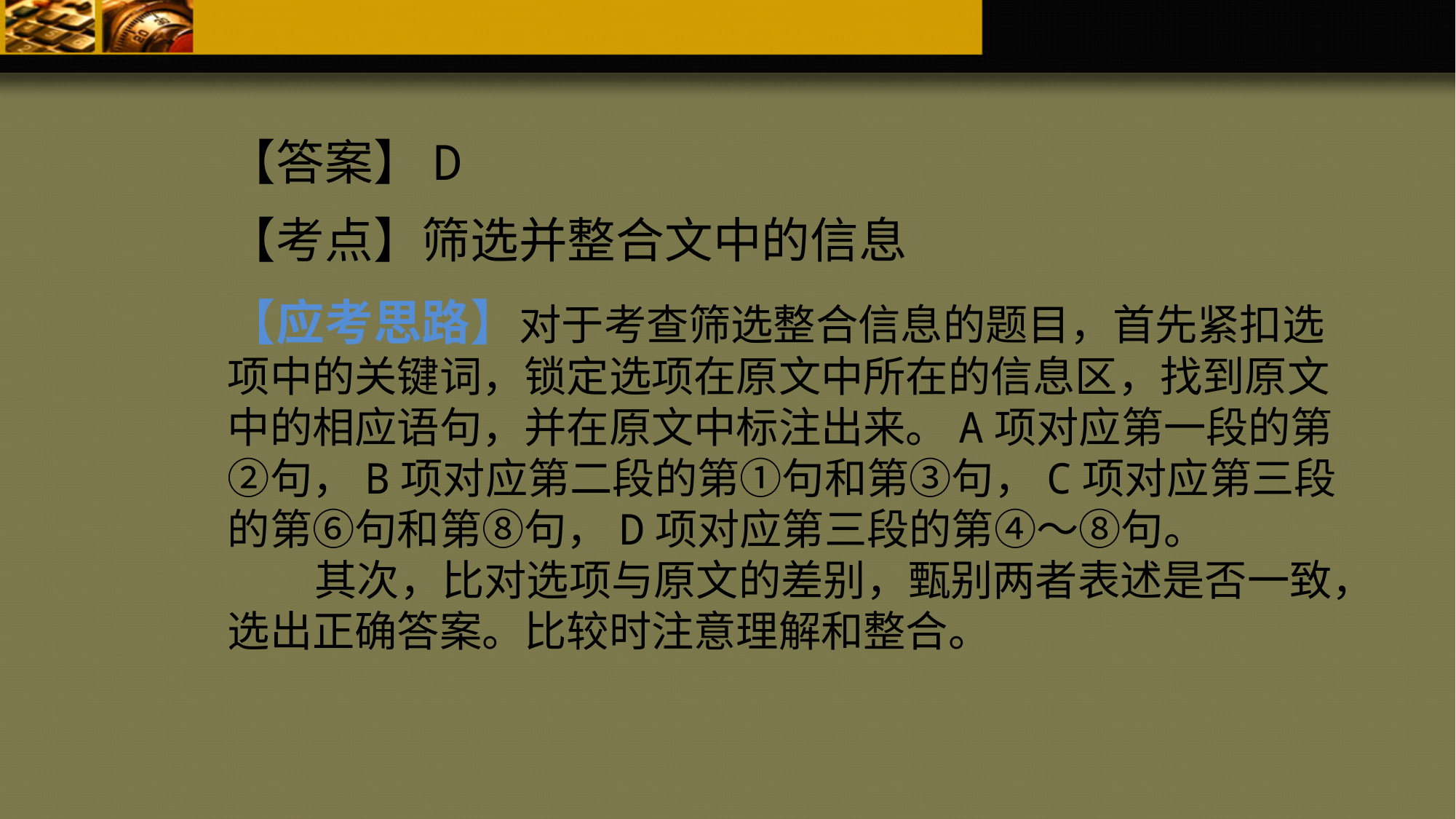

【答案】D
【考点】筛选并整合文中的信息
【应考思路】对于考查筛选整合信息的题目，首先紧扣选项中的关键词，锁定选项在原文中所在的信息区，找到原文中的相应语句，并在原文中标注出来。A项对应第一段的第②句，B项对应第二段的第①句和第③句，C项对应第三段的第⑥句和第⑧句，D项对应第三段的第④～⑧句。
        其次，比对选项与原文的差别，甄别两者表述是否一致，选出正确答案。比较时注意理解和整合。
24